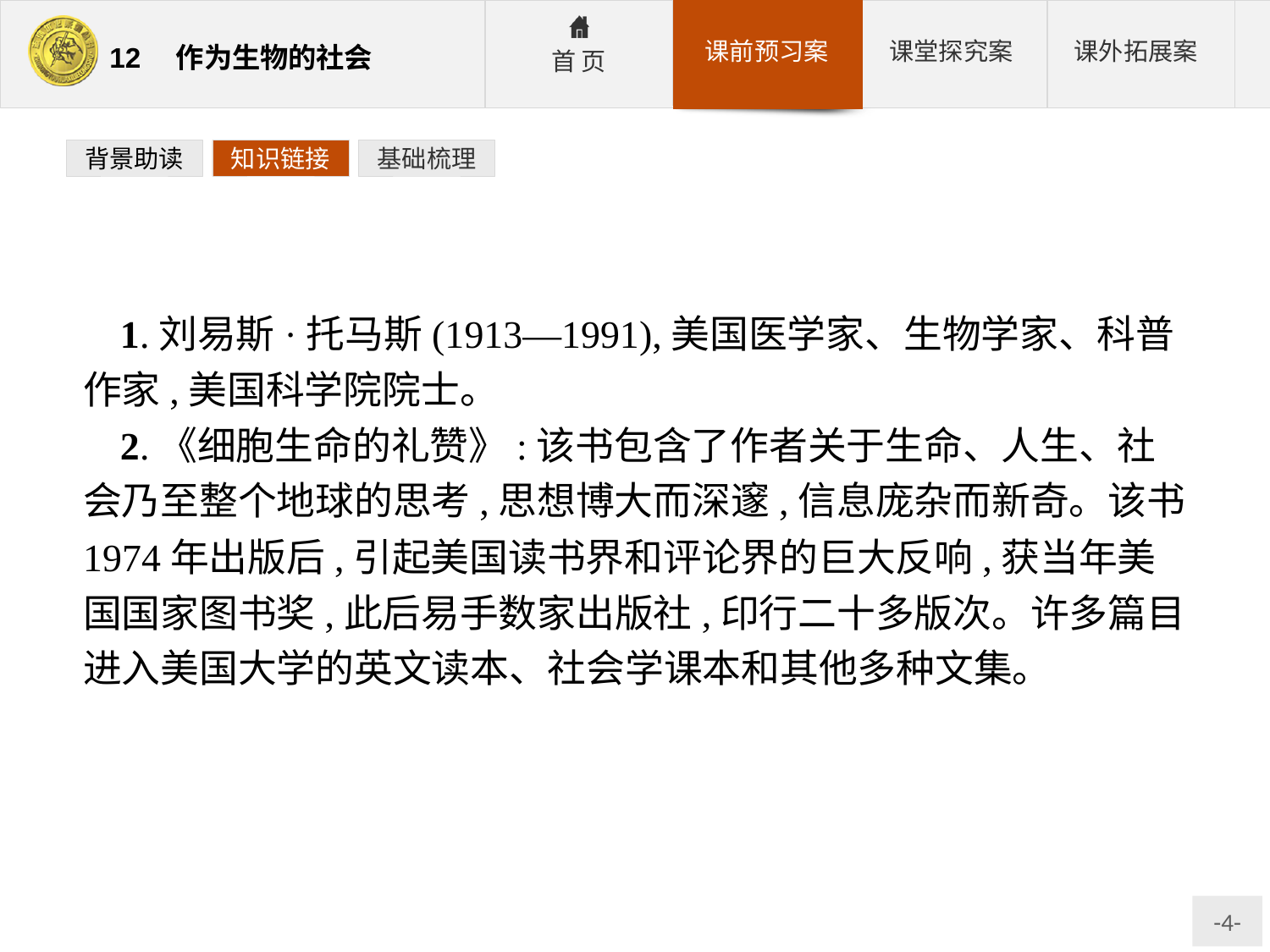

背景助读
知识链接
基础梳理
1.刘易斯·托马斯(1913—1991),美国医学家、生物学家、科普作家,美国科学院院士。
2.《细胞生命的礼赞》:该书包含了作者关于生命、人生、社会乃至整个地球的思考,思想博大而深邃,信息庞杂而新奇。该书1974年出版后,引起美国读书界和评论界的巨大反响,获当年美国国家图书奖,此后易手数家出版社,印行二十多版次。许多篇目进入美国大学的英文读本、社会学课本和其他多种文集。